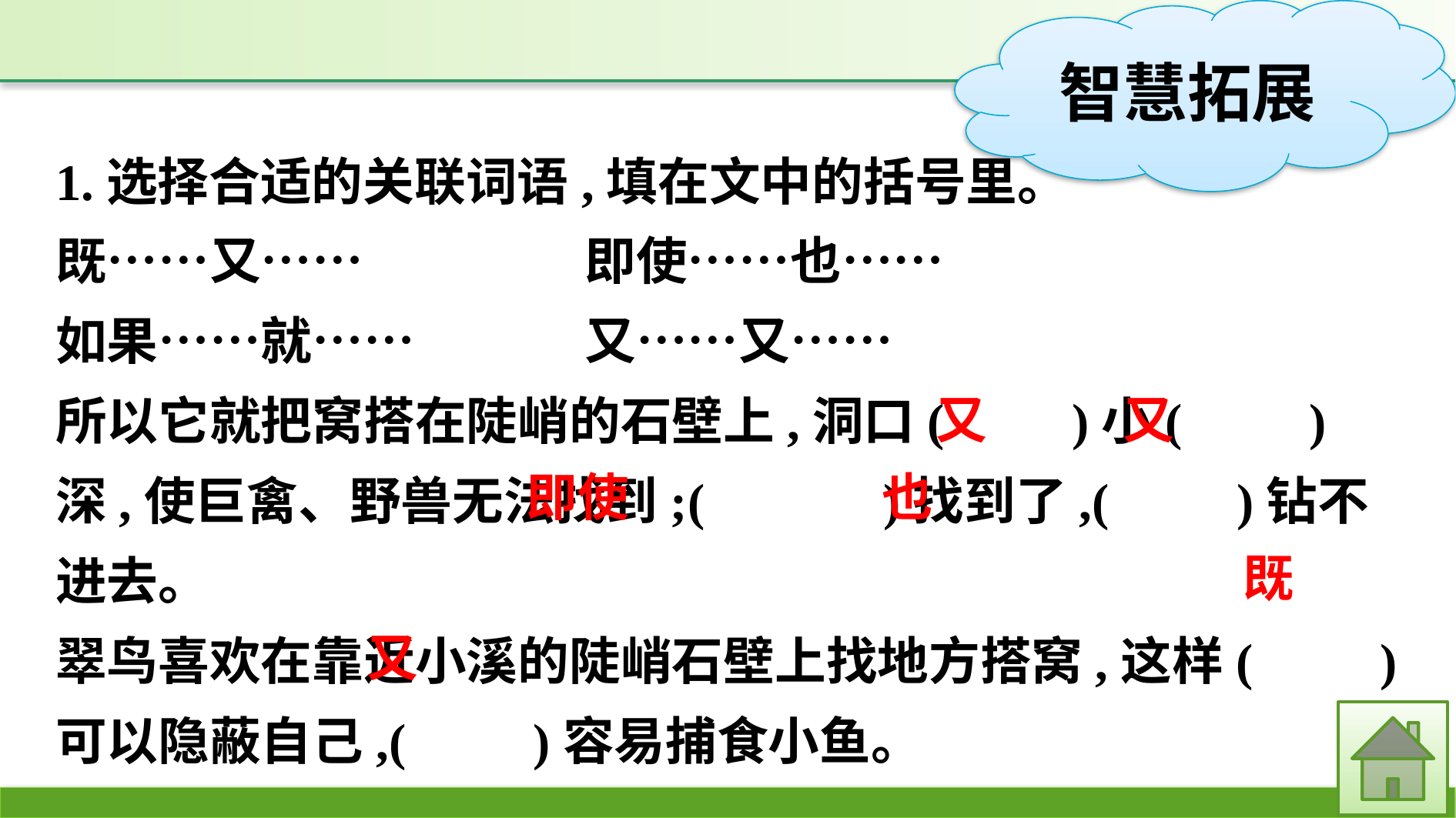

1.选择合适的关联词语,填在文中的括号里。
既……又……　　　	即使……也……
如果……就……		又……又……
所以它就把窝搭在陡峭的石壁上,洞口(　　)小(　　)深,使巨禽、野兽无法找到;(　　　)找到了,(　　)钻不进去。
翠鸟喜欢在靠近小溪的陡峭石壁上找地方搭窝,这样(　　)可以隐蔽自己,(　　)容易捕食小鱼。
又
又
也
即使
既
又